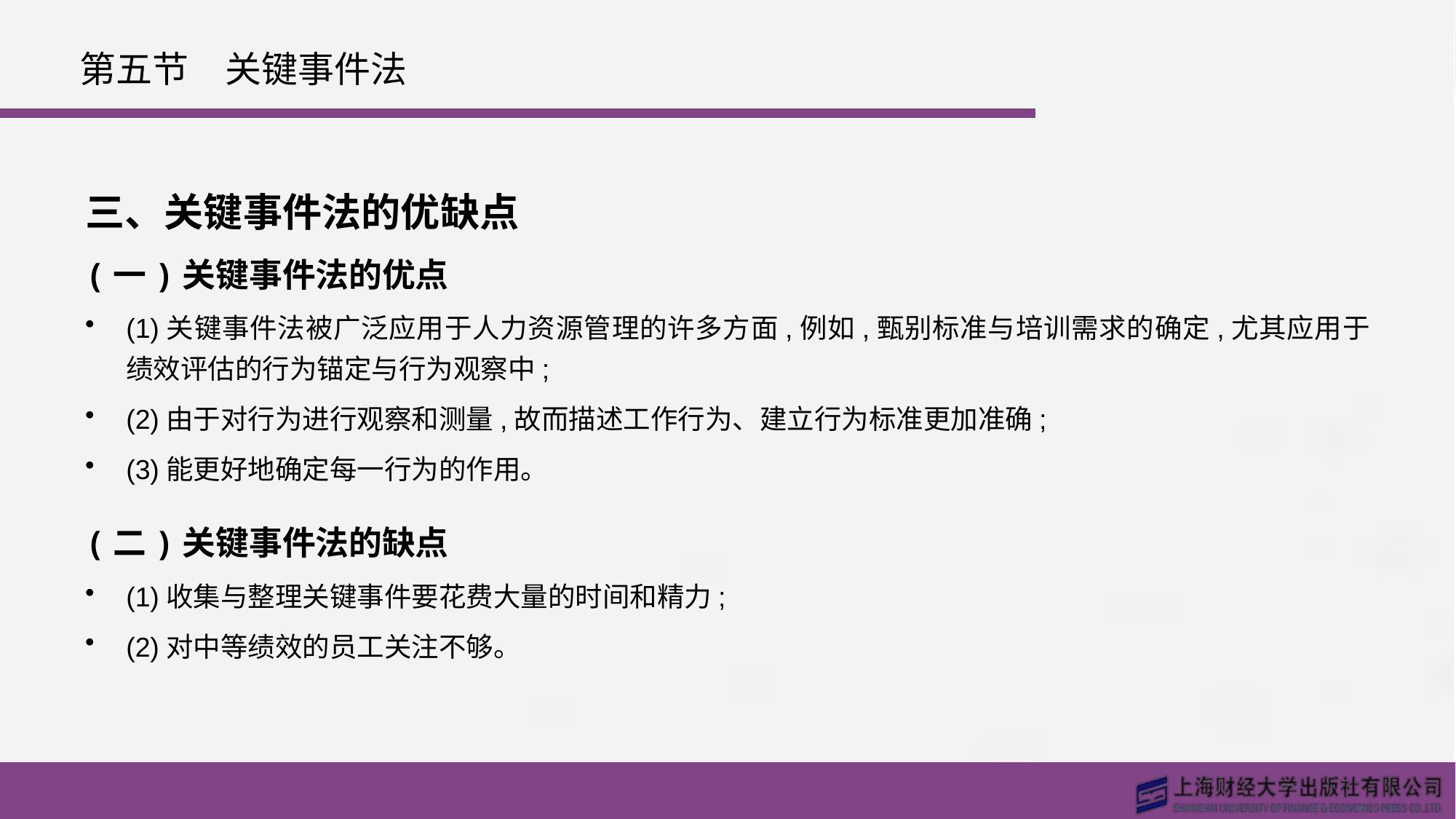

# 第五节　关键事件法
三、关键事件法的优缺点
(一)关键事件法的优点
(1)关键事件法被广泛应用于人力资源管理的许多方面,例如,甄别标准与培训需求的确定,尤其应用于绩效评估的行为锚定与行为观察中;
(2)由于对行为进行观察和测量,故而描述工作行为、建立行为标准更加准确;
(3)能更好地确定每一行为的作用。
(二)关键事件法的缺点
(1)收集与整理关键事件要花费大量的时间和精力;
(2)对中等绩效的员工关注不够。